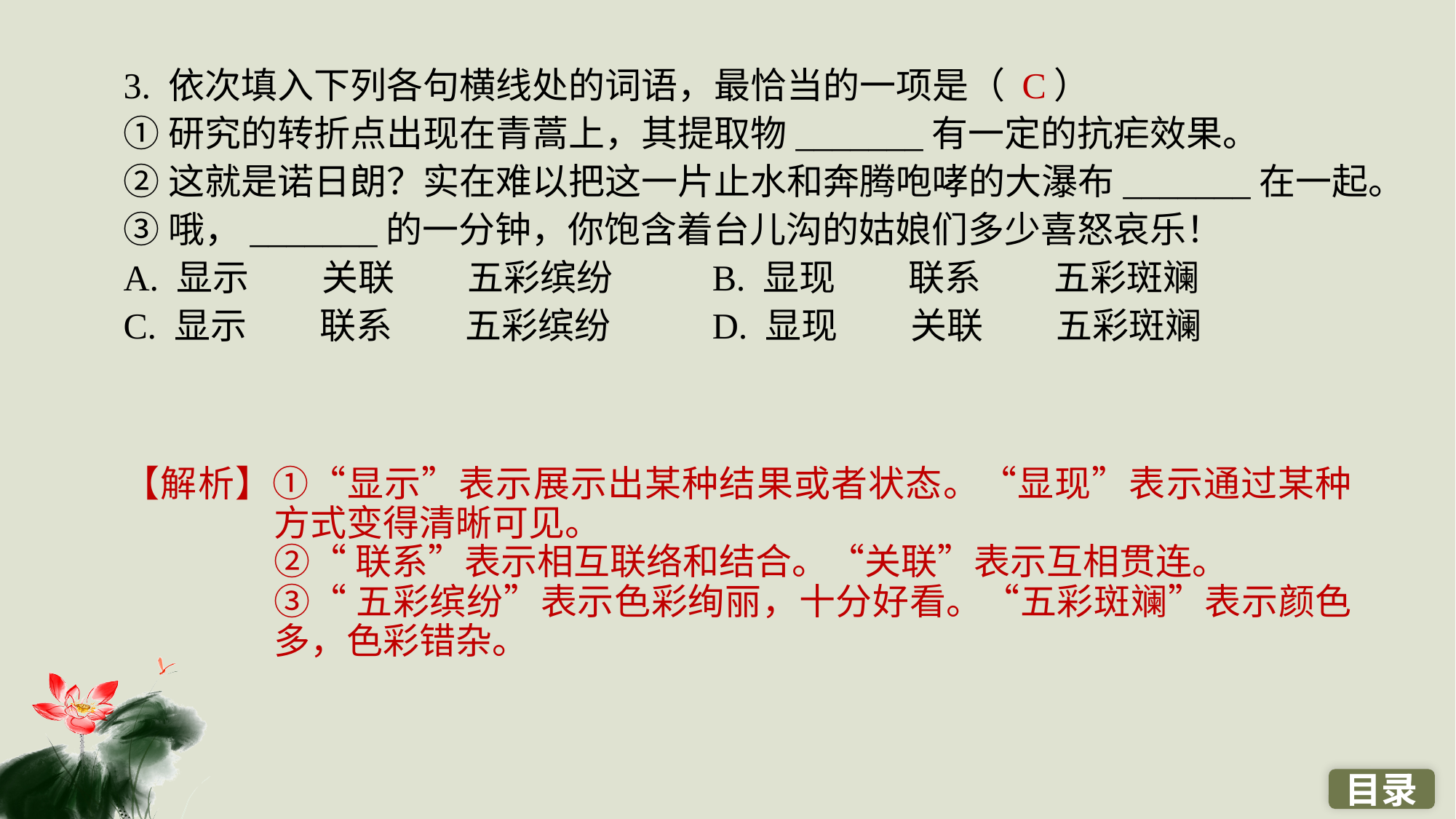

3. 依次填入下列各句横线处的词语，最恰当的一项是（      ）
①研究的转折点出现在青蒿上，其提取物_______有一定的抗疟效果。
②这就是诺日朗？实在难以把这一片止水和奔腾咆哮的大瀑布_______在一起。
③哦，_______的一分钟，你饱含着台儿沟的姑娘们多少喜怒哀乐！
A. 显示　　关联　　五彩缤纷 	B. 显现　　联系　　五彩斑斓
C. 显示　　联系　　五彩缤纷 	D. 显现　　关联　　五彩斑斓
C
【解析】①“显示”表示展示出某种结果或者状态。“显现”表示通过某种方式变得清晰可见。
②“联系”表示相互联络和结合。“关联”表示互相贯连。
③“五彩缤纷”表示色彩绚丽，十分好看。“五彩斑斓”表示颜色多，色彩错杂。